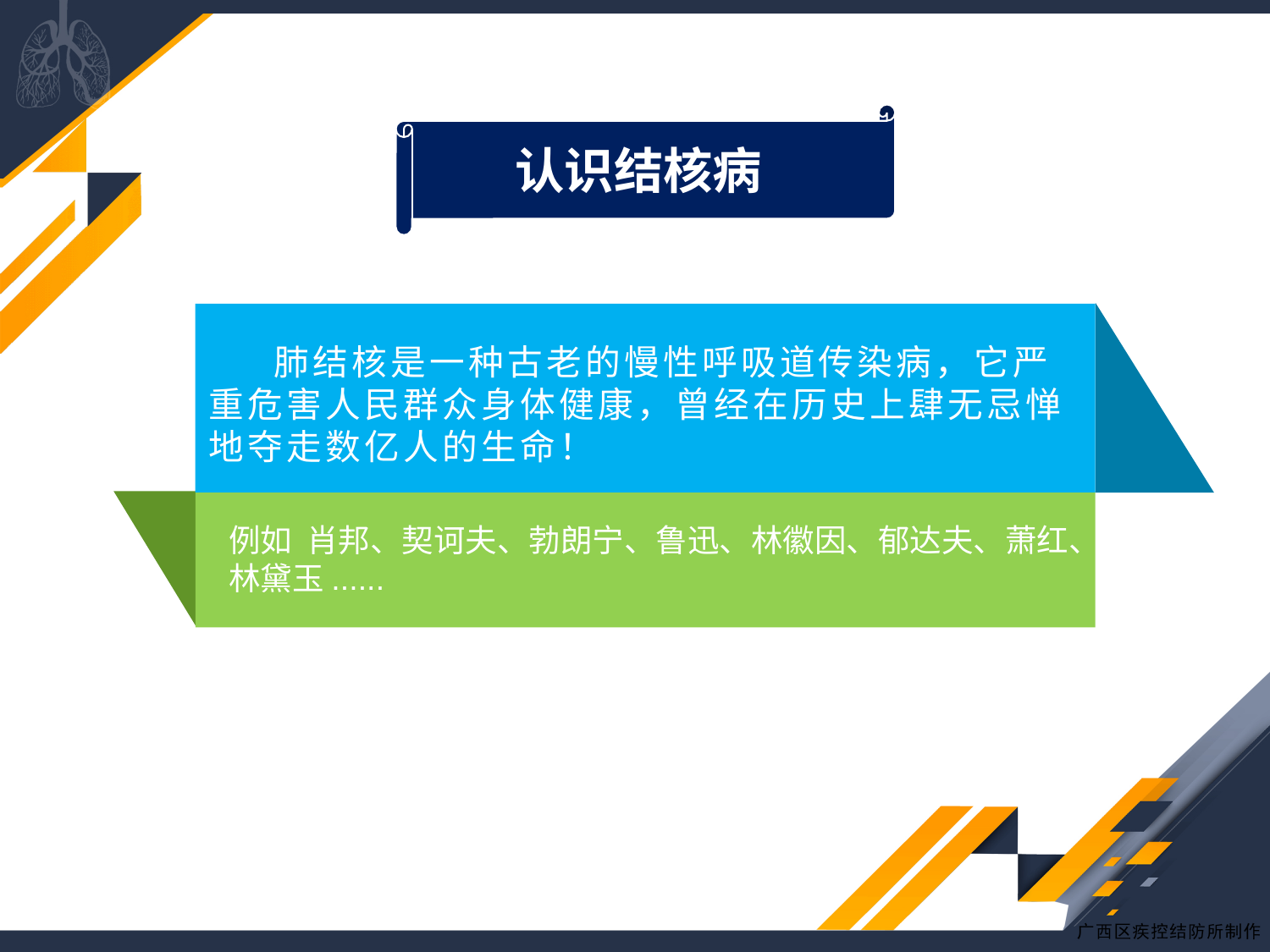

认识结核病

     肺结核是一种古老的慢性呼吸道传染病，它严重危害人民群众身体健康，曾经在历史上肆无忌惮地夺走数亿人的生命！

例如  肖邦、契诃夫、勃朗宁、鲁迅、林徽因、郁达夫、萧红、林黛玉......